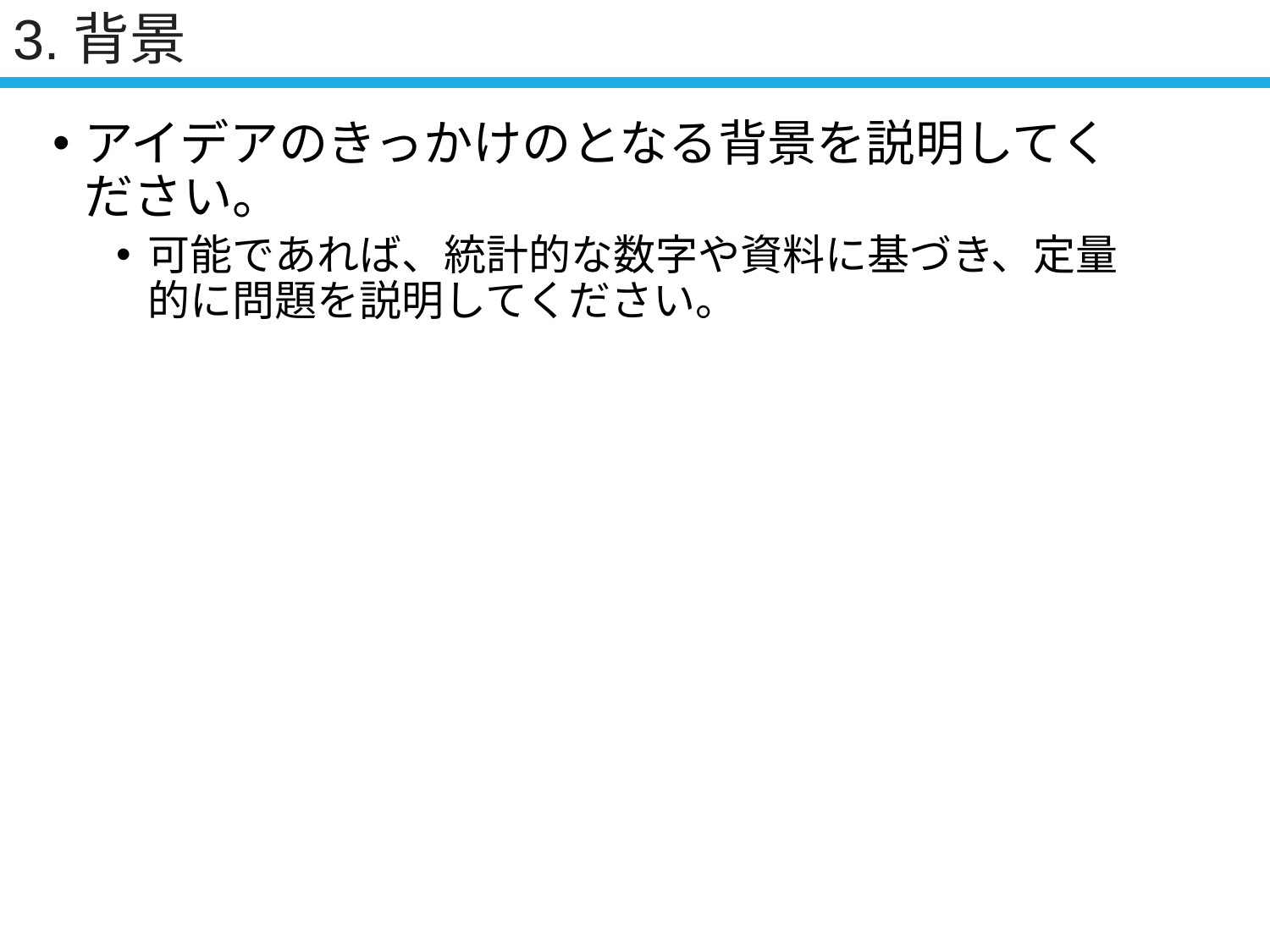

# 3.背景
アイデアのきっかけのとなる背景を説明してください。
可能であれば、統計的な数字や資料に基づき、定量的に問題を説明してください。